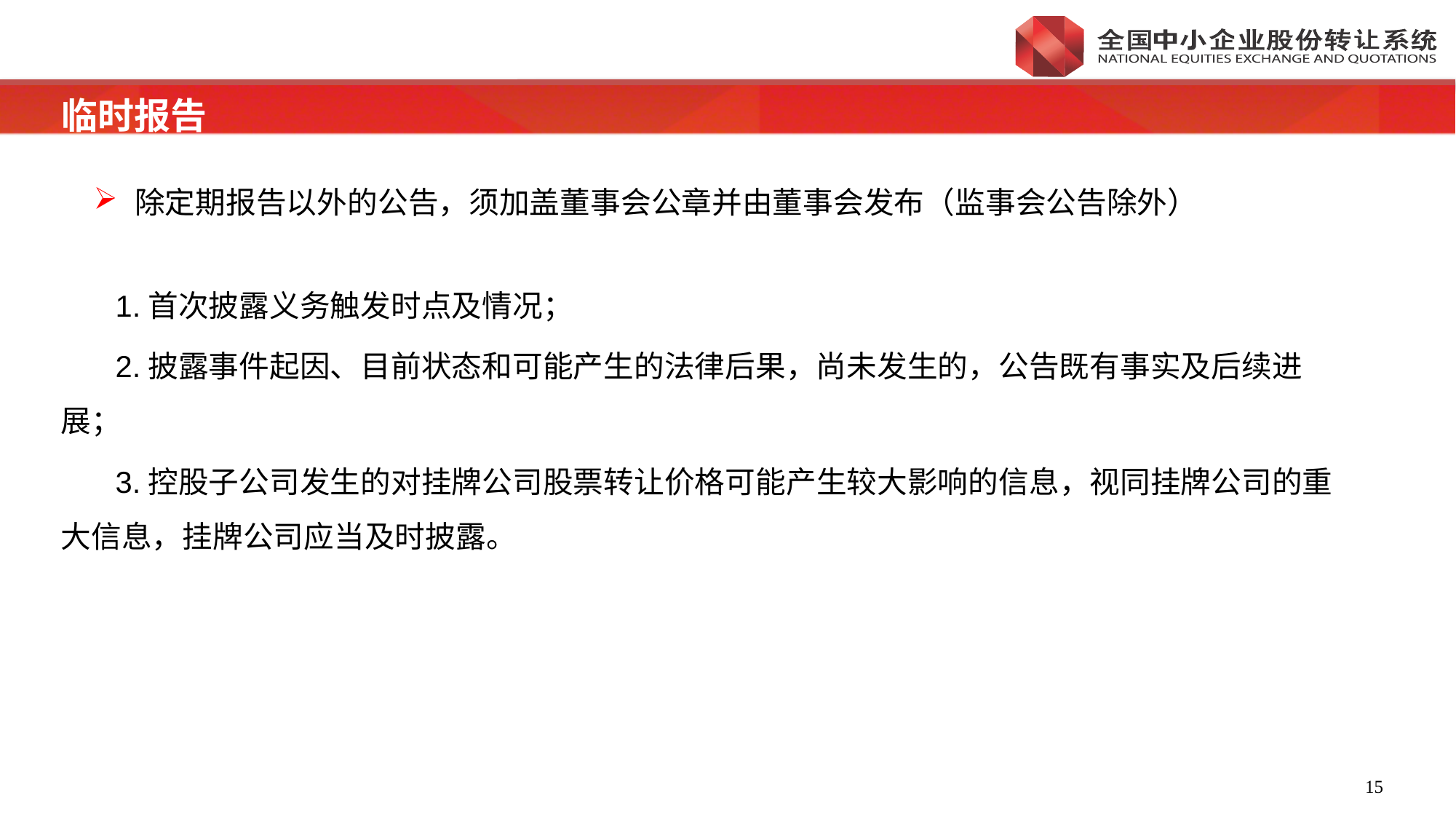

临时报告
除定期报告以外的公告，须加盖董事会公章并由董事会发布（监事会公告除外）
1.首次披露义务触发时点及情况；
2.披露事件起因、目前状态和可能产生的法律后果，尚未发生的，公告既有事实及后续进展；
3.控股子公司发生的对挂牌公司股票转让价格可能产生较大影响的信息，视同挂牌公司的重大信息，挂牌公司应当及时披露。